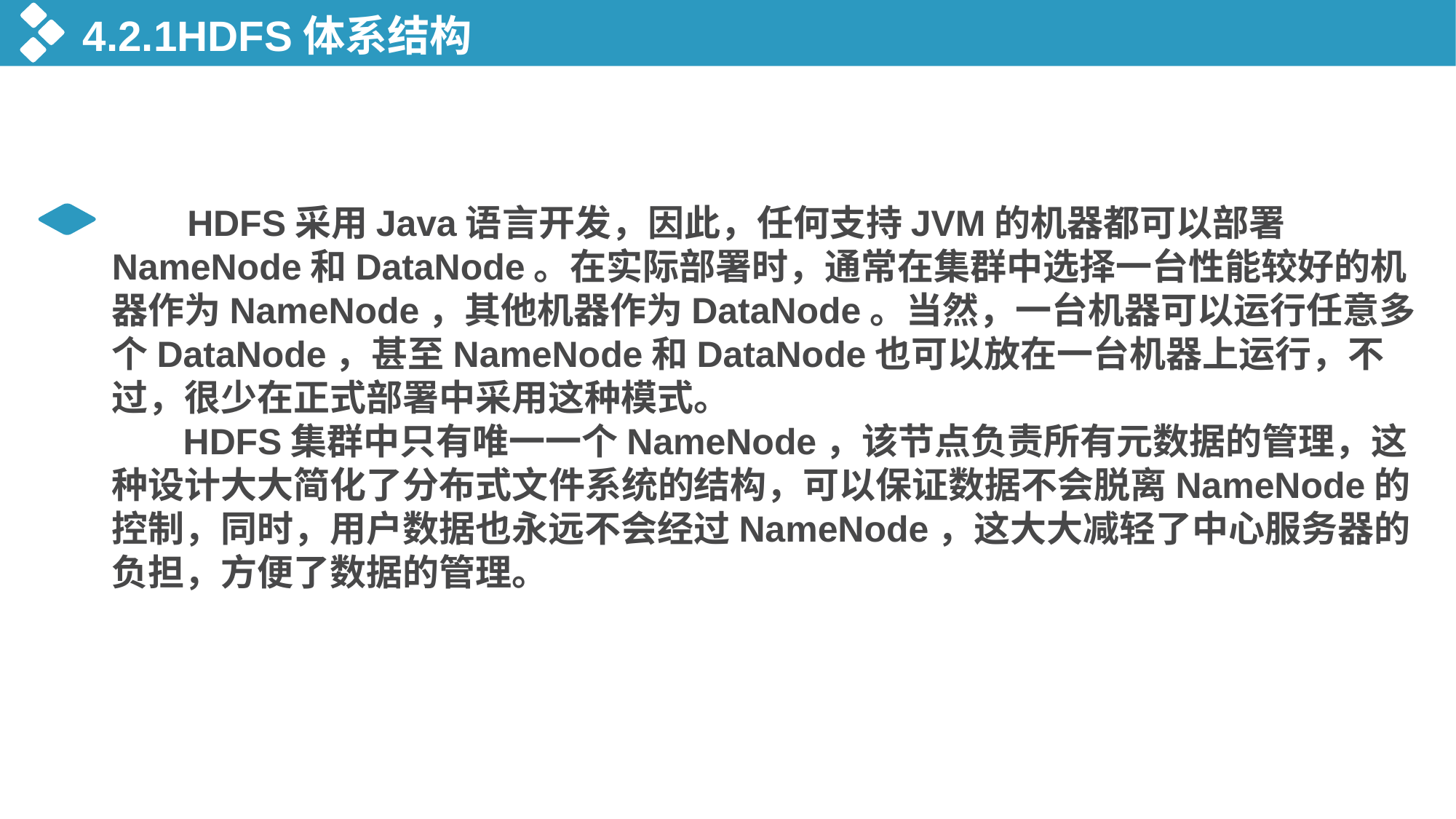

4.2.1HDFS体系结构
         HDFS采用Java语言开发，因此，任何支持JVM的机器都可以部署NameNode和DataNode。在实际部署时，通常在集群中选择一台性能较好的机器作为NameNode，其他机器作为DataNode。当然，一台机器可以运行任意多个DataNode，甚至NameNode和DataNode也可以放在一台机器上运行，不过，很少在正式部署中采用这种模式。
       HDFS集群中只有唯一一个NameNode，该节点负责所有元数据的管理，这种设计大大简化了分布式文件系统的结构，可以保证数据不会脱离NameNode的控制，同时，用户数据也永远不会经过NameNode，这大大减轻了中心服务器的负担，方便了数据的管理。